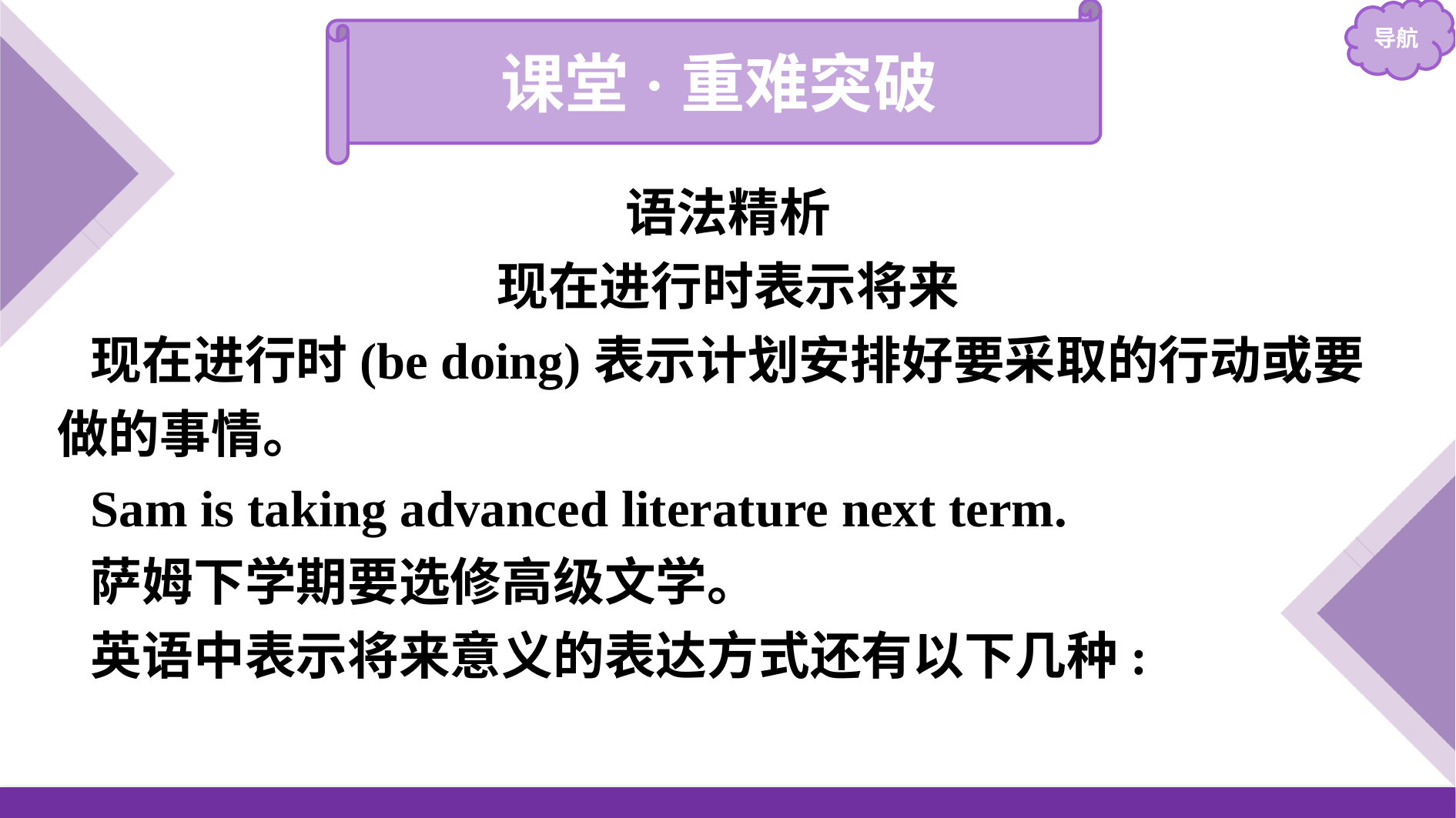

课堂·重难突破
语法精析
现在进行时表示将来
现在进行时(be doing)表示计划安排好要采取的行动或要做的事情。
Sam is taking advanced literature next term.
萨姆下学期要选修高级文学。
英语中表示将来意义的表达方式还有以下几种: